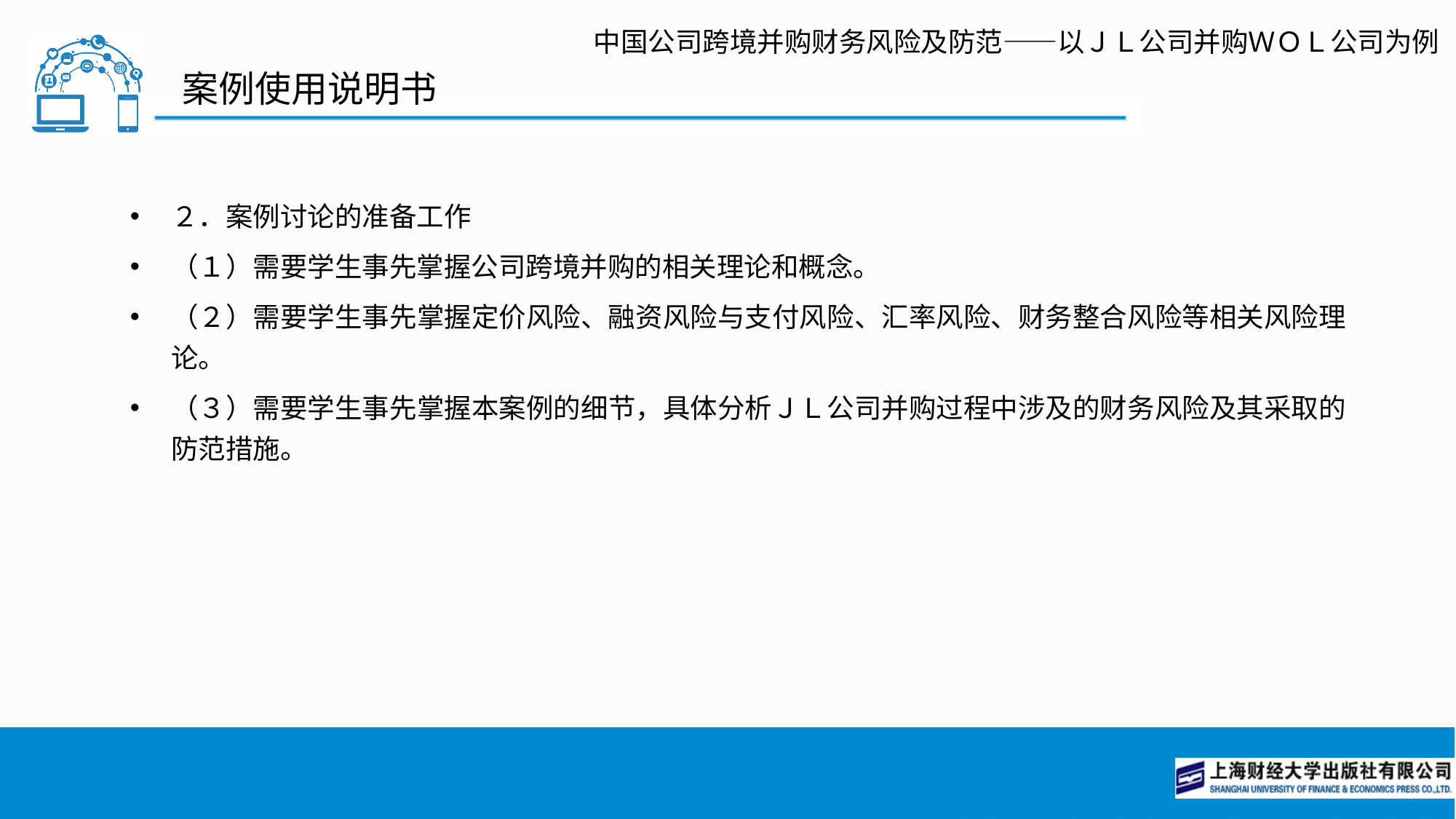

中国公司跨境并购财务风险及防范——以ＪＬ公司并购ＷＯＬ公司为例
# 案例使用说明书
２．案例讨论的准备工作
（１）需要学生事先掌握公司跨境并购的相关理论和概念。
（２）需要学生事先掌握定价风险、融资风险与支付风险、汇率风险、财务整合风险等相关风险理论。
（３）需要学生事先掌握本案例的细节，具体分析ＪＬ公司并购过程中涉及的财务风险及其采取的防范措施。